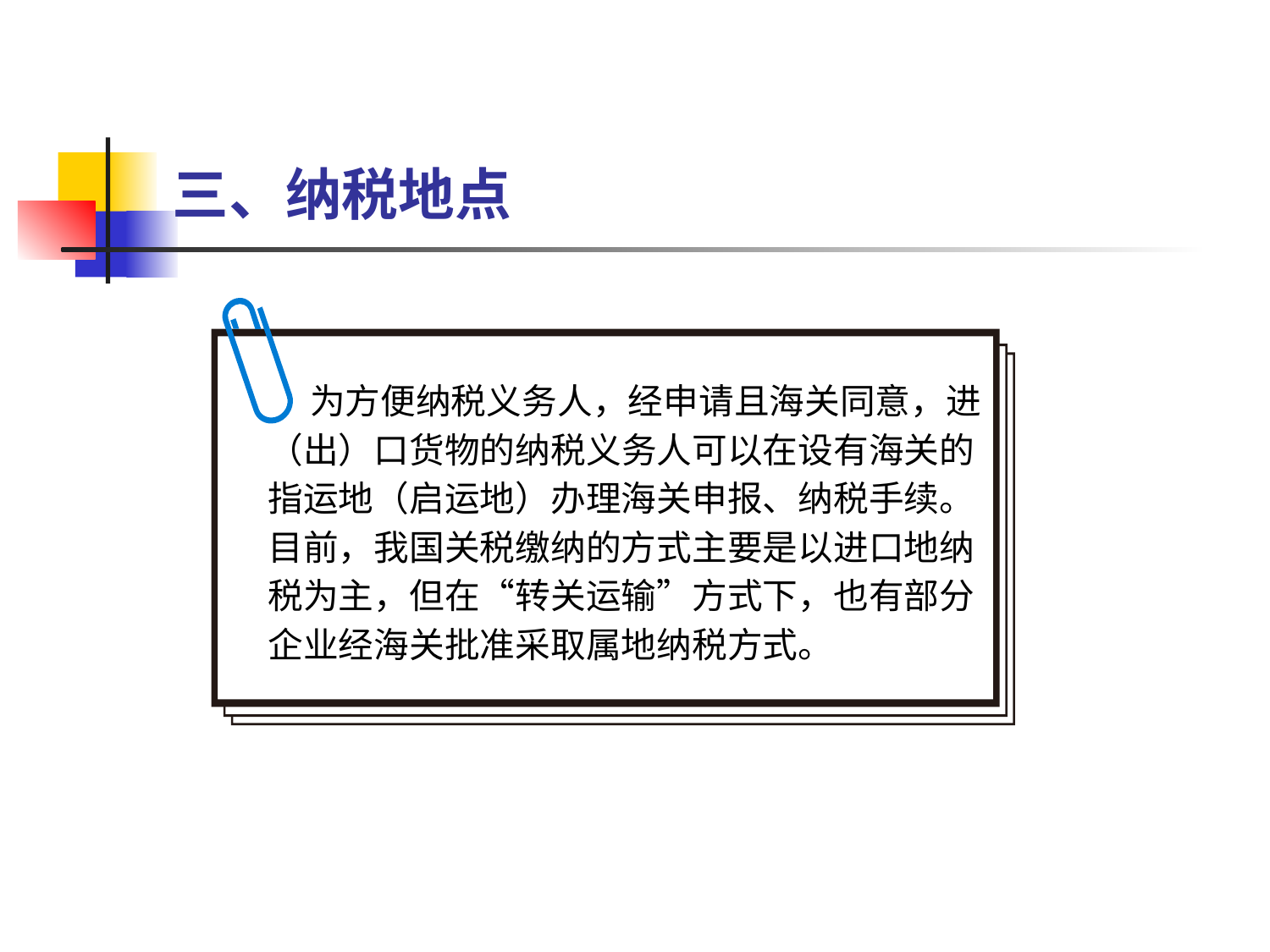

# 三、纳税地点

    为方便纳税义务人，经申请且海关同意，进（出）口货物的纳税义务人可以在设有海关的指运地（启运地）办理海关申报、纳税手续。目前，我国关税缴纳的方式主要是以进口地纳税为主，但在“转关运输”方式下，也有部分企业经海关批准采取属地纳税方式。